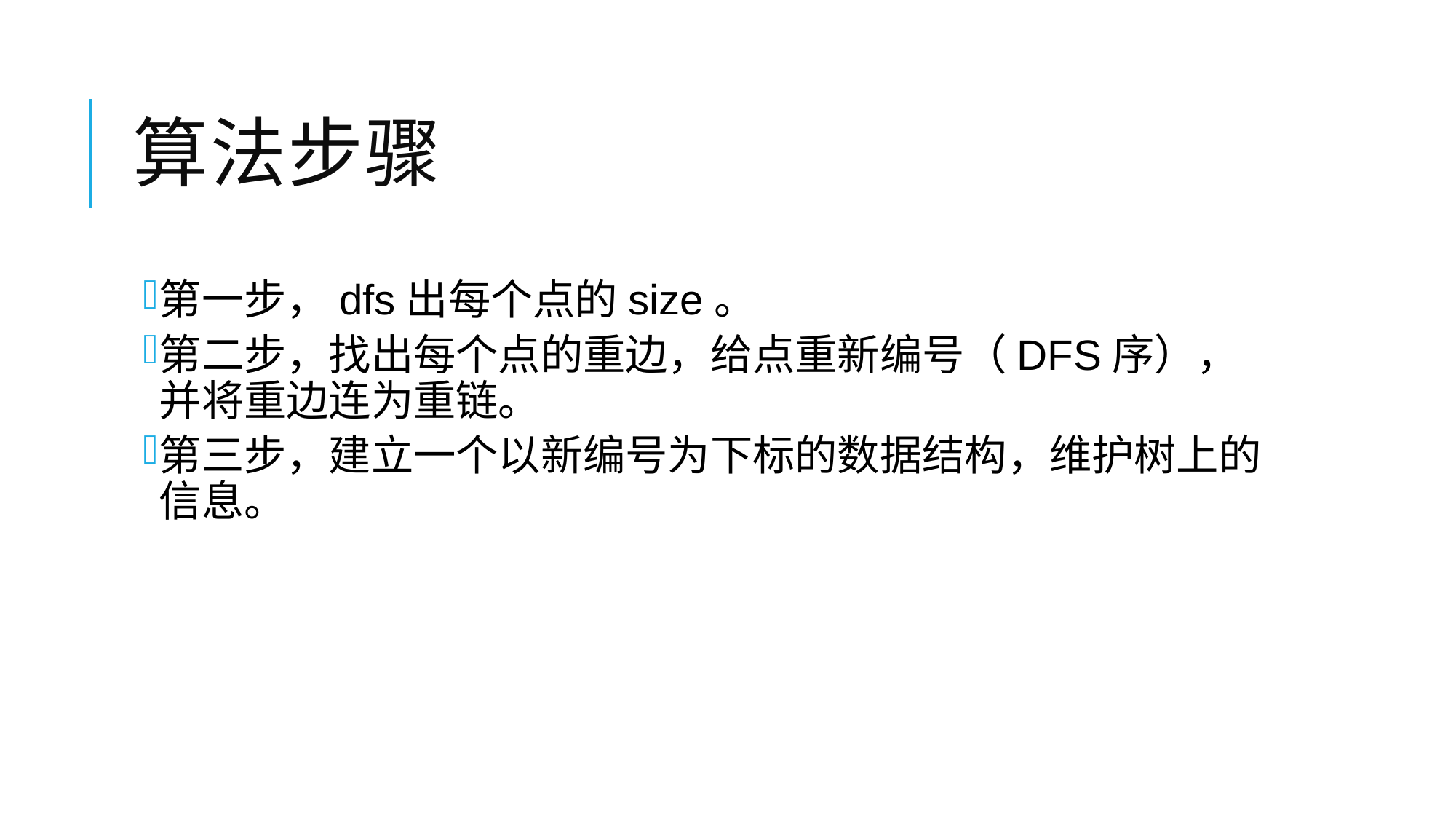

# 算法步骤
第一步，dfs出每个点的size。
第二步，找出每个点的重边，给点重新编号（DFS序），并将重边连为重链。
第三步，建立一个以新编号为下标的数据结构，维护树上的信息。